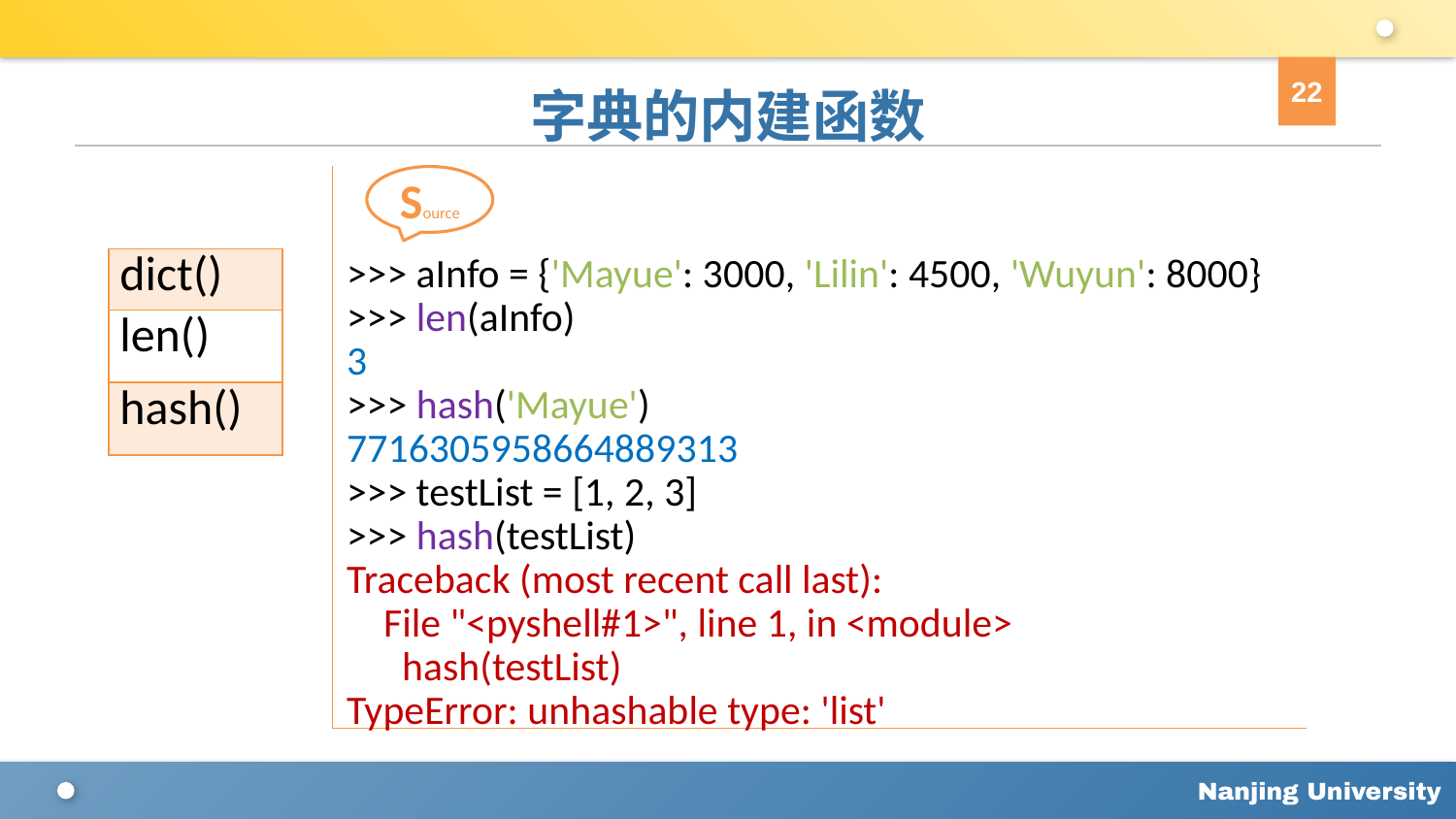

22
# 字典的内建函数

>>> aInfo = {'Mayue': 3000, 'Lilin': 4500, 'Wuyun': 8000}
>>> len(aInfo)
3
>>> hash('Mayue')
7716305958664889313
>>> testList = [1, 2, 3]
>>> hash(testList)
Traceback (most recent call last):
    File "<pyshell#1>", line 1, in <module>
      hash(testList)
TypeError: unhashable type: 'list'

Source
| dict() |
| --- |
| len() |
| hash() |